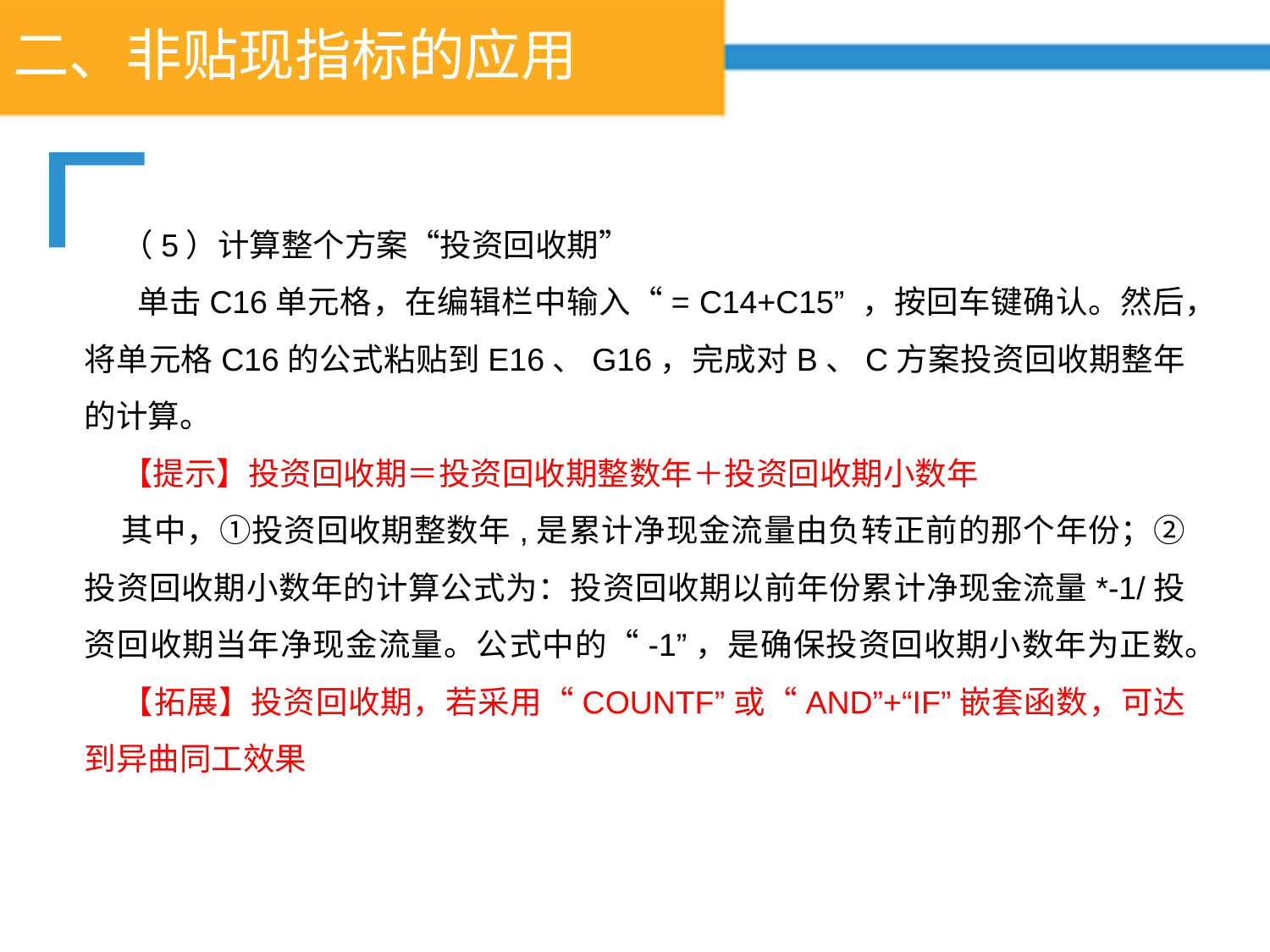

# 二、非贴现指标的应用

（5）计算整个方案“投资回收期”
 单击C16单元格，在编辑栏中输入“= C14+C15” ，按回车键确认。然后，将单元格C16的公式粘贴到E16、G16，完成对B、C方案投资回收期整年的计算。
【提示】投资回收期＝投资回收期整数年＋投资回收期小数年
其中，①投资回收期整数年,是累计净现金流量由负转正前的那个年份；②投资回收期小数年的计算公式为：投资回收期以前年份累计净现金流量*-1/投资回收期当年净现金流量。公式中的“-1”，是确保投资回收期小数年为正数。
【拓展】投资回收期，若采用“COUNTF”或“AND”+“IF”嵌套函数，可达到异曲同工效果